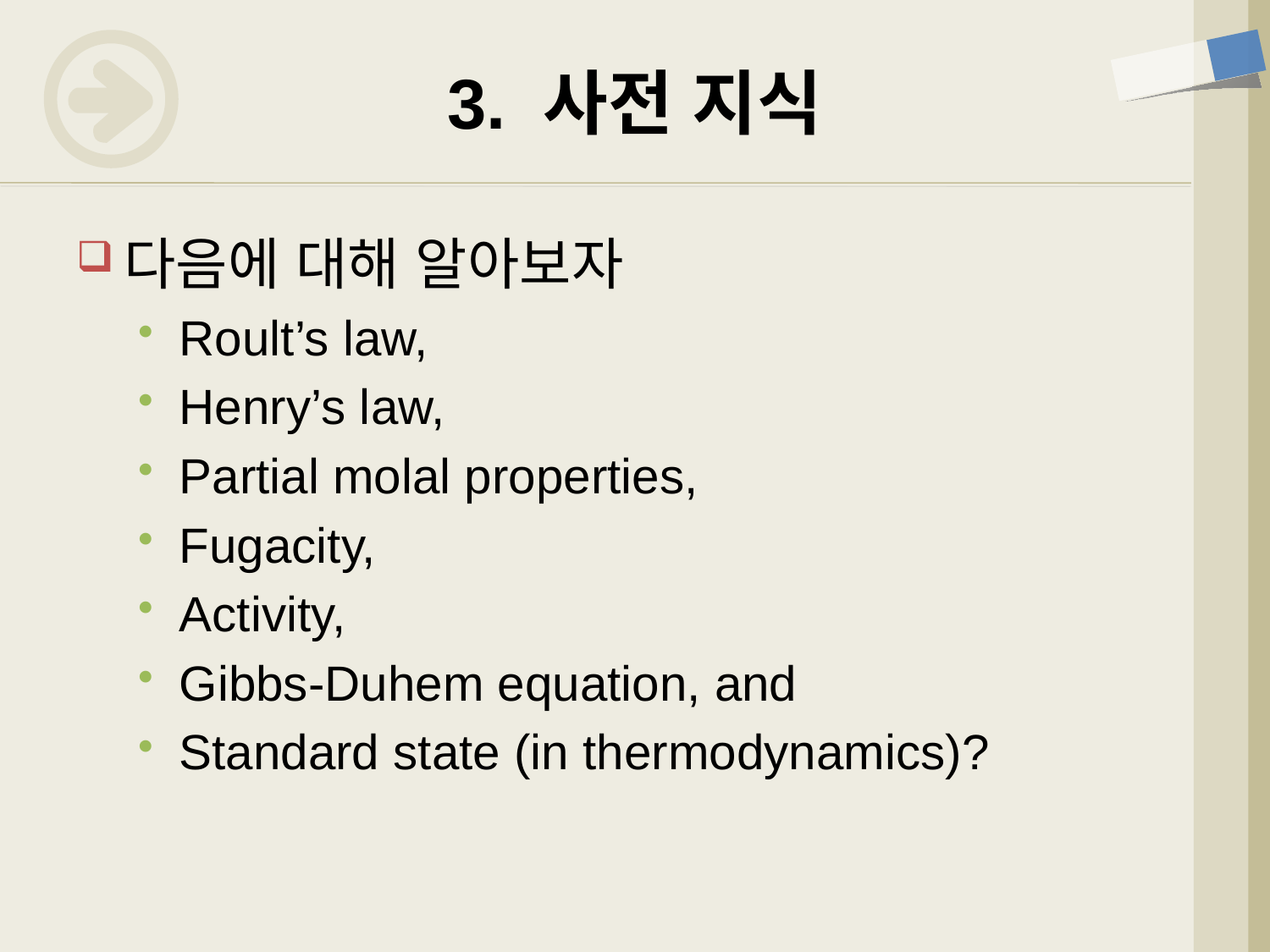

# 3. 사전 지식
다음에 대해 알아보자
Roult’s law,
Henry’s law,
Partial molal properties,
Fugacity,
Activity,
Gibbs-Duhem equation, and
Standard state (in thermodynamics)?